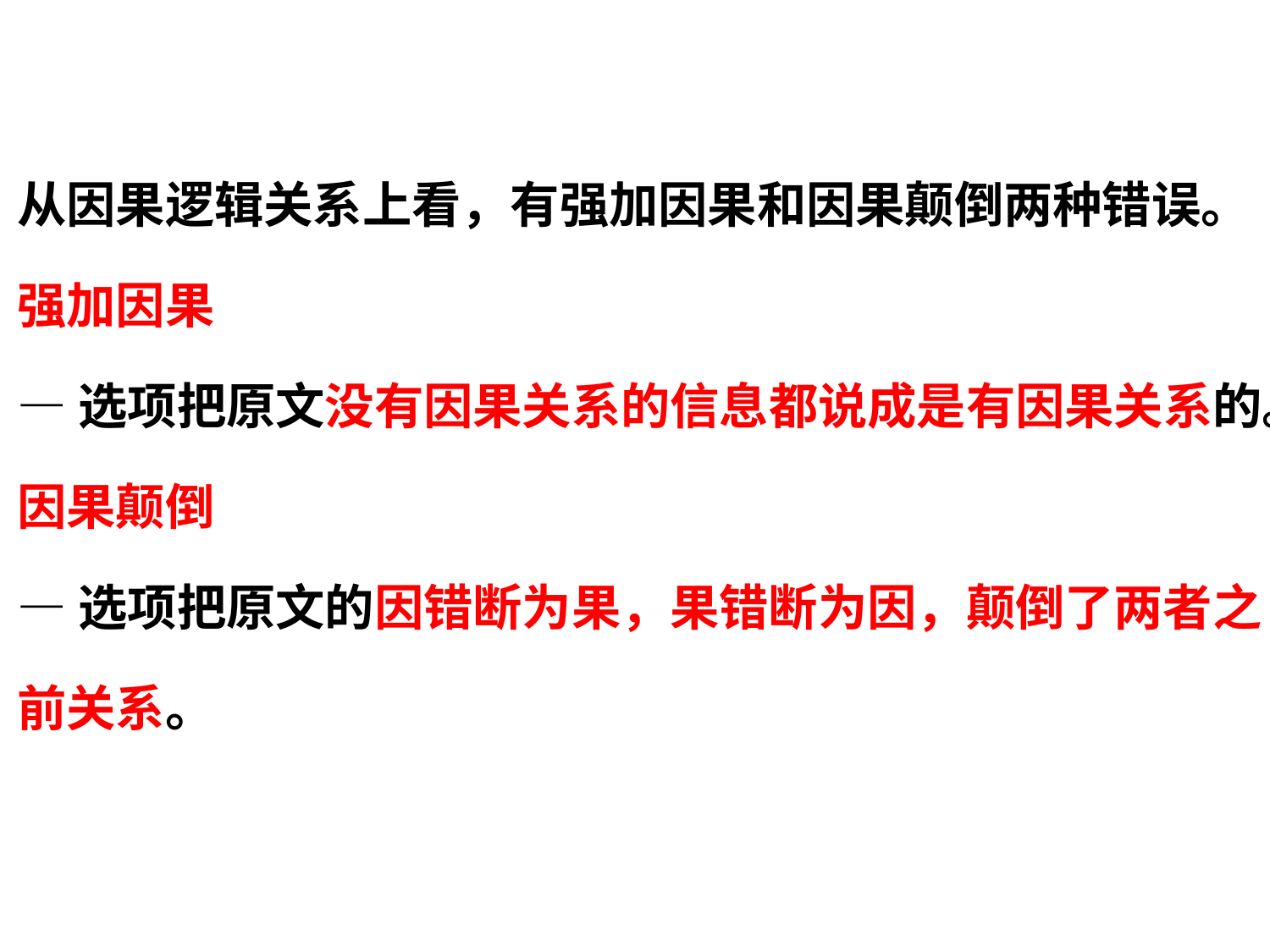

从因果逻辑关系上看，有强加因果和因果颠倒两种错误。
强加因果
—选项把原文没有因果关系的信息都说成是有因果关系的。
因果颠倒
—选项把原文的因错断为果，果错断为因，颠倒了两者之前关系。